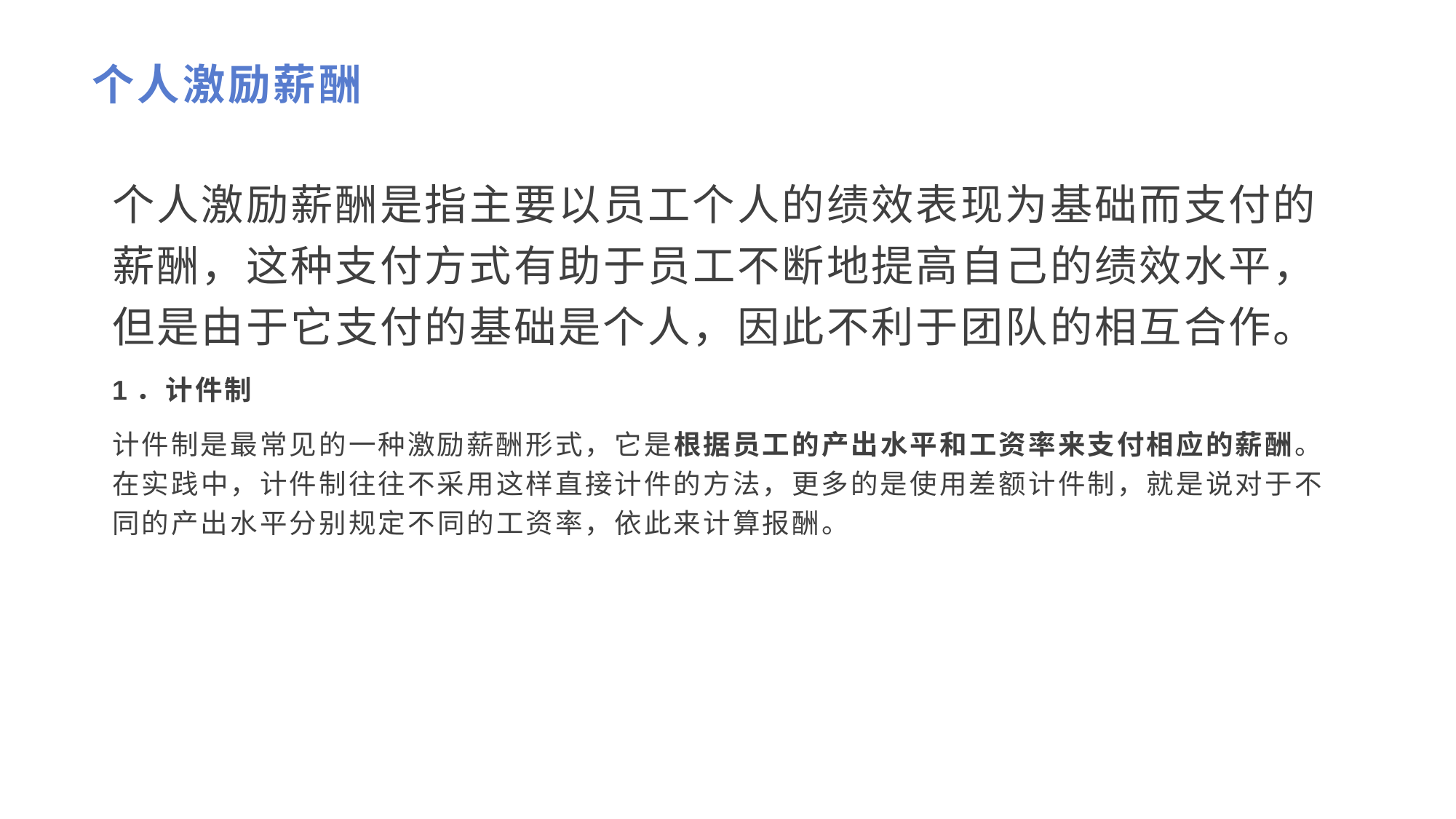

# 个人激励薪酬
个人激励薪酬是指主要以员工个人的绩效表现为基础而支付的薪酬，这种支付方式有助于员工不断地提高自己的绩效水平，但是由于它支付的基础是个人，因此不利于团队的相互合作。
1．计件制
计件制是最常见的一种激励薪酬形式，它是根据员工的产出水平和工资率来支付相应的薪酬。在实践中，计件制往往不采用这样直接计件的方法，更多的是使用差额计件制，就是说对于不同的产出水平分别规定不同的工资率，依此来计算报酬。